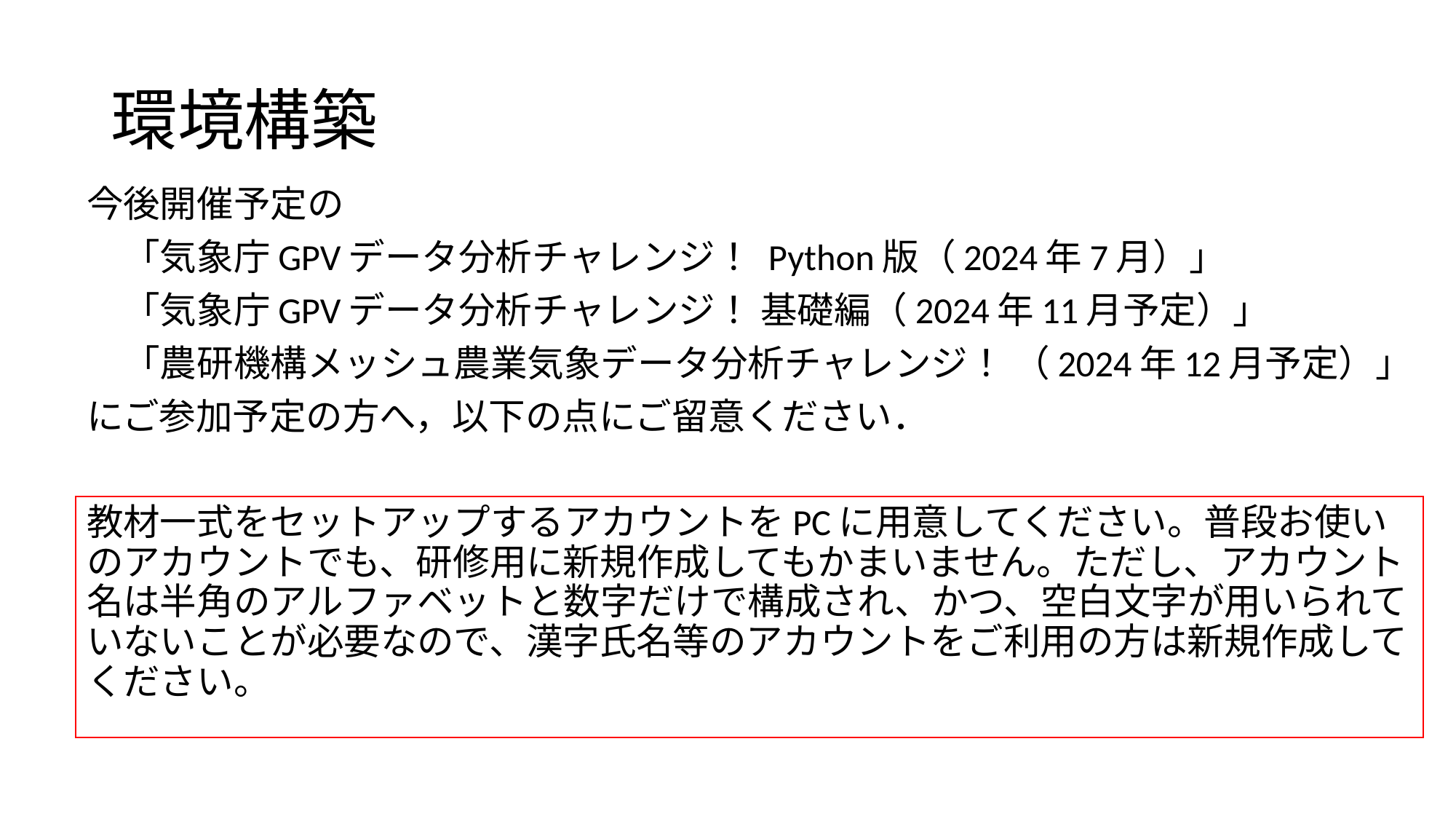

# 環境構築
今後開催予定の
　「気象庁GPVデータ分析チャレンジ！ Python版（2024年7月）」
　「気象庁GPVデータ分析チャレンジ！ 基礎編（2024年11月予定）」
　「農研機構メッシュ農業気象データ分析チャレンジ！ （2024年12月予定）」
にご参加予定の方へ，以下の点にご留意ください．

教材一式をセットアップするアカウントをPCに用意してください。普段お使いのアカウントでも、研修用に新規作成してもかまいません。ただし、アカウント名は半角のアルファベットと数字だけで構成され、かつ、空白文字が用いられていないことが必要なので、漢字氏名等のアカウントをご利用の方は新規作成してください。